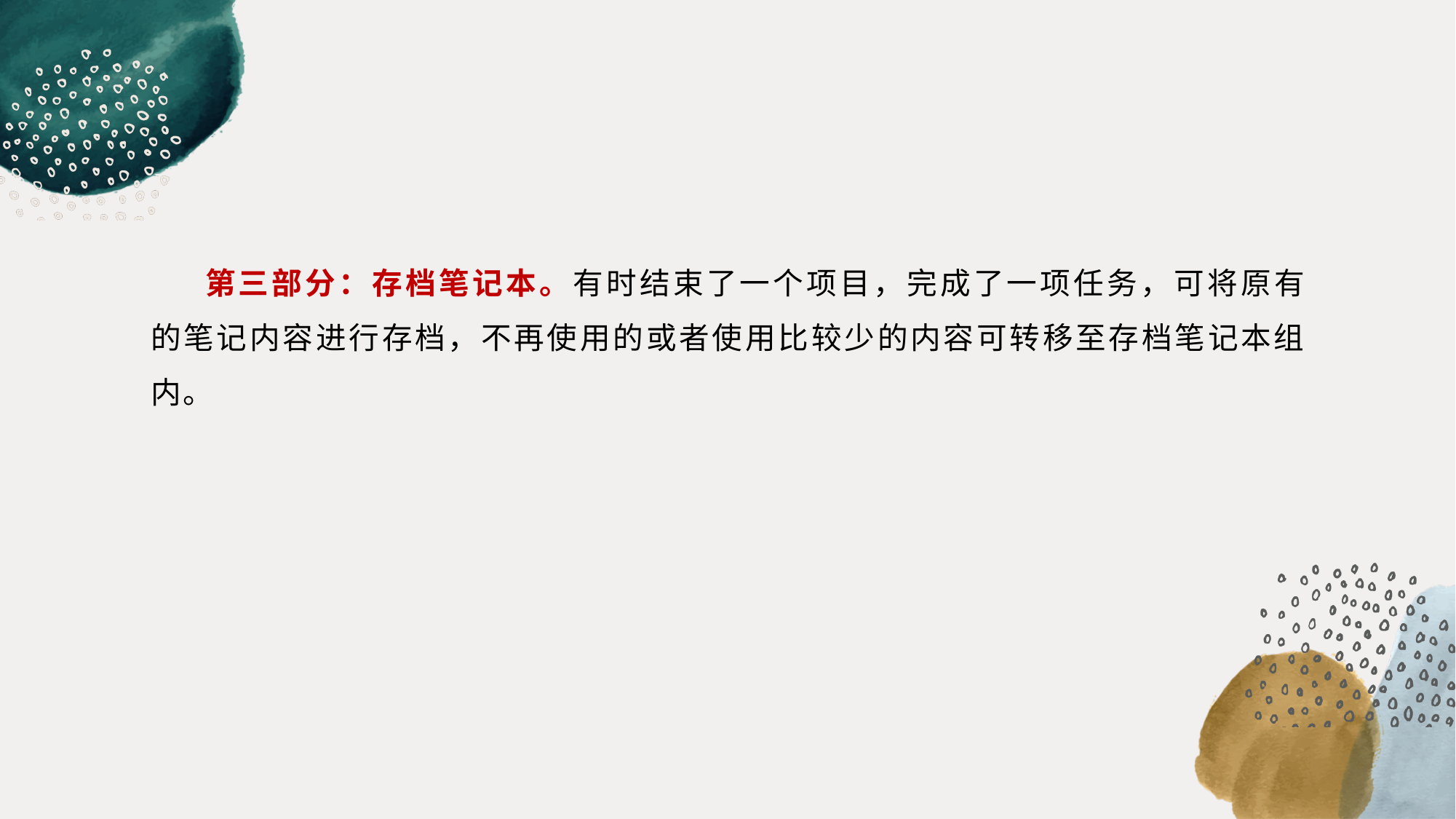

第三部分：存档笔记本。有时结束了一个项目，完成了一项任务，可将原有的笔记内容进行存档，不再使用的或者使用比较少的内容可转移至存档笔记本组内。